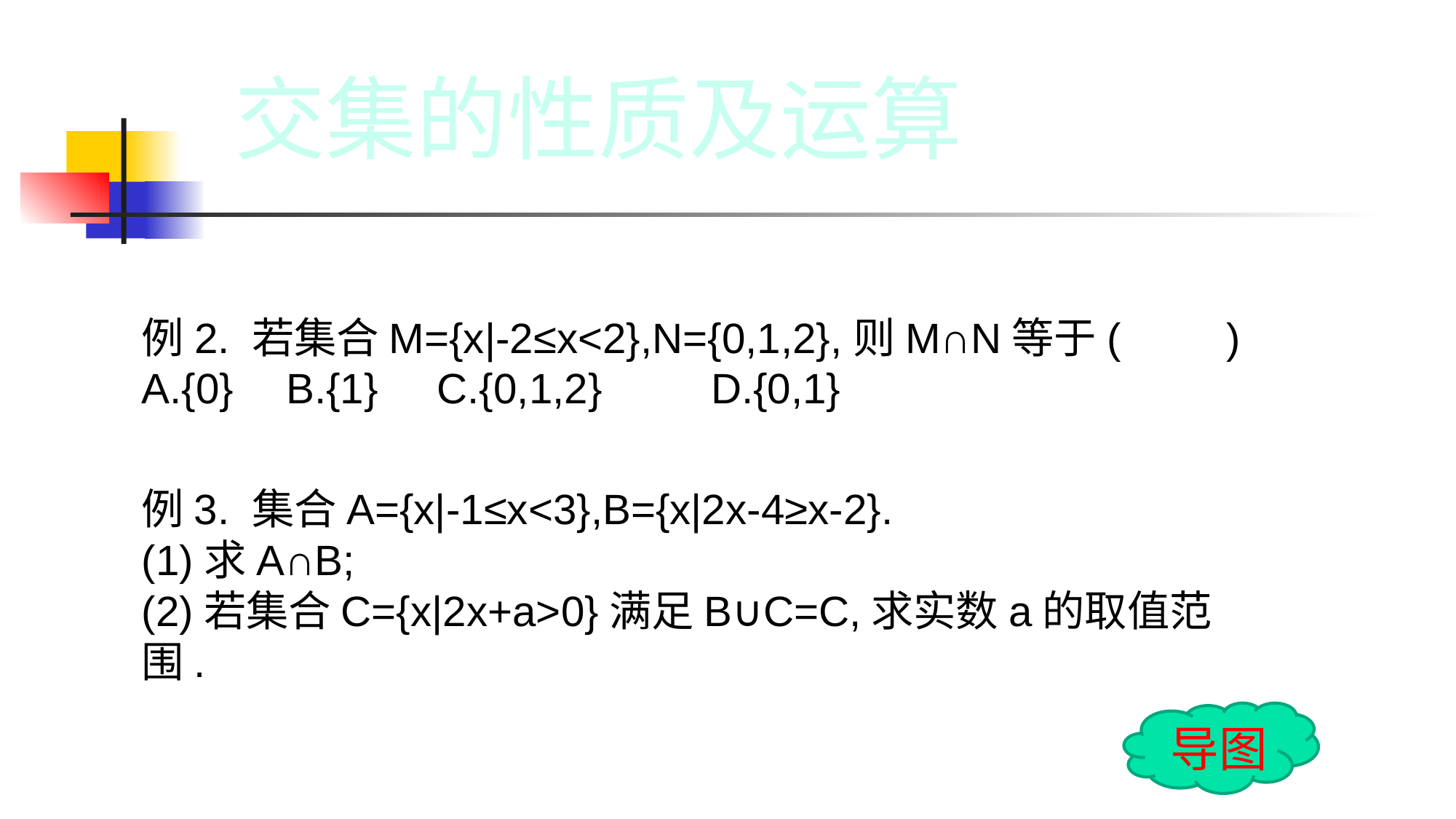

交集的性质及运算

例2. 若集合M={x|-2≤x<2},N={0,1,2},则M∩N等于(　　)
A.{0}	   B.{1}     C.{0,1,2}	  D.{0,1}
例3. 集合A={x|-1≤x<3},B={x|2x-4≥x-2}.
(1)求A∩B;
(2)若集合C={x|2x+a>0}满足B∪C=C,求实数a的取值范围.

导图